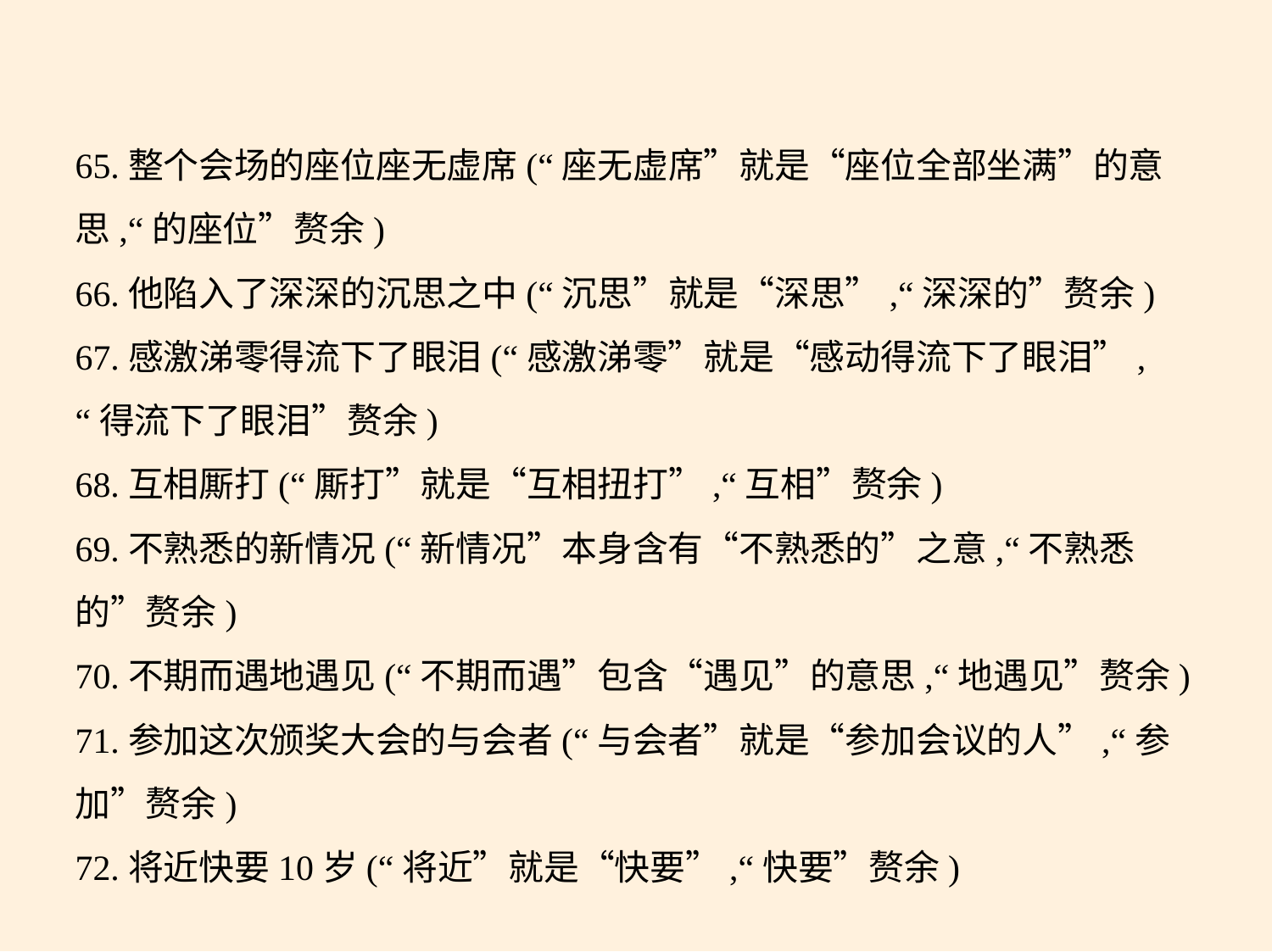

65.整个会场的座位座无虚席(“座无虚席”就是“座位全部坐满”的意
思,“的座位”赘余)
66.他陷入了深深的沉思之中(“沉思”就是“深思”,“深深的”赘余)
67.感激涕零得流下了眼泪(“感激涕零”就是“感动得流下了眼泪”,
“得流下了眼泪”赘余)
68.互相厮打(“厮打”就是“互相扭打”,“互相”赘余)
69.不熟悉的新情况(“新情况”本身含有“不熟悉的”之意,“不熟悉
的”赘余)
70.不期而遇地遇见(“不期而遇”包含“遇见”的意思,“地遇见”赘余)
71.参加这次颁奖大会的与会者(“与会者”就是“参加会议的人”,“参
加”赘余)
72.将近快要10岁(“将近”就是“快要”,“快要”赘余)